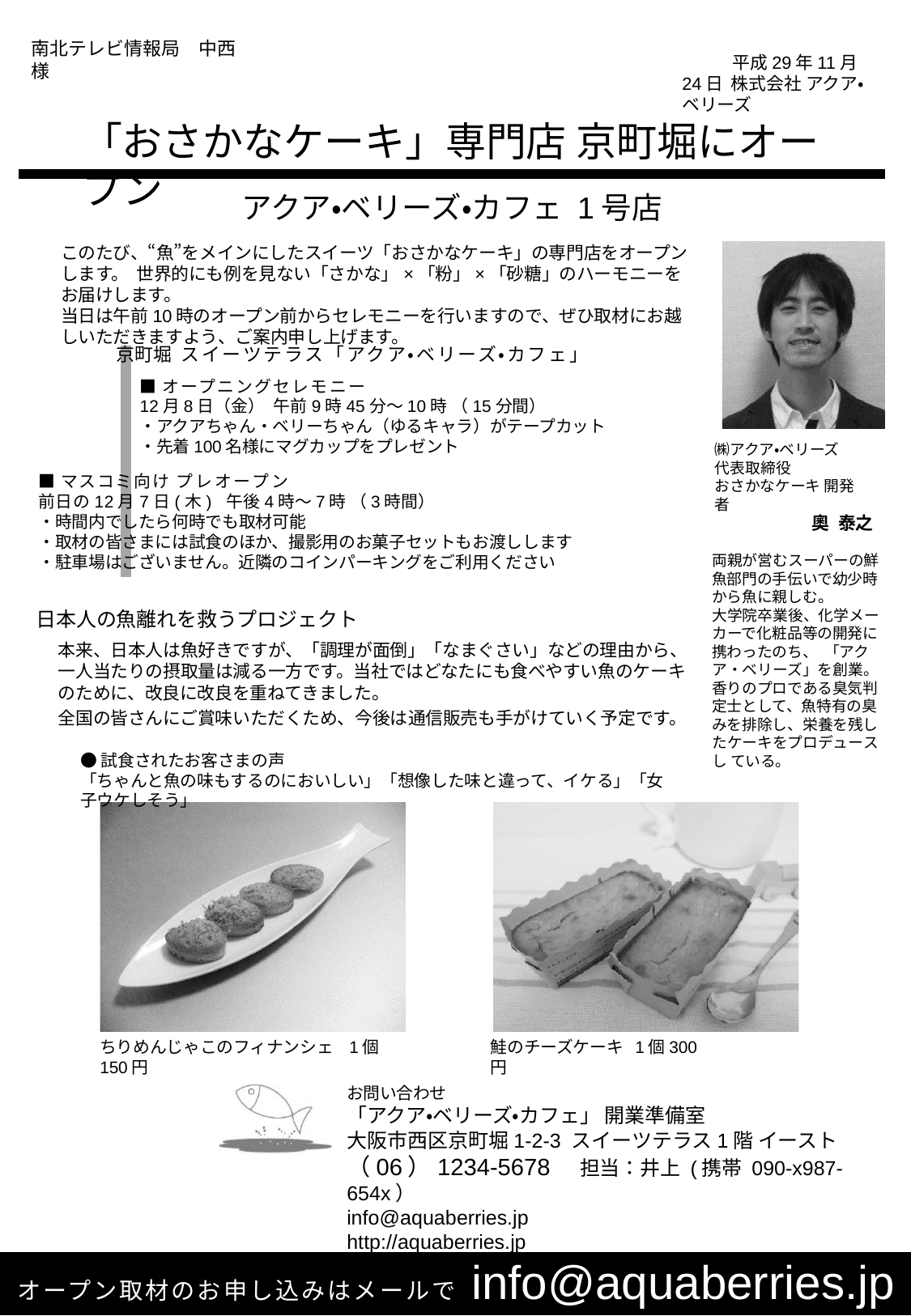

南北テレビ情報局　中西様
平成29年11月24日  株式会社 アクア・ベリーズ
「おさかなケーキ」専門店 京町堀にオープン

アクア・ベリーズ・カフェ 1号店
このたび、“魚”をメインにしたスイーツ「おさかなケーキ」の専門店をオープンします。  世界的にも例を見ない「さかな」×「粉」×「砂糖」のハーモニーをお届けします。
当日は午前10時のオープン前からセレモニーを行いますので、ぜひ取材にお越しいただきますよう、ご案内申し上げます。

京町堀  スイーツテラス「アクア・ベリーズ・カフェ」

■オープニングセレモニー
12月8日（金）  午前9時45分～10時 （15分間）
・アクアちゃん・ベリーちゃん（ゆるキャラ）がテープカット
・先着100名様にマグカップをプレゼント
㈱アクア・ベリーズ
代表取締役
おさかなケーキ 開発者
■マスコミ向け プレオープン
前日の12月7日(木)  午後4時～7時 （3時間）
・時間内でしたら何時でも取材可能
・取材の皆さまには試食のほか、撮影用のお菓子セットもお渡しします
・駐車場はございません。近隣のコインパーキングをご利用ください
奧 泰之
両親が営むスーパーの鮮  魚部門の手伝いで幼少時から魚に親しむ。
大学院卒業後、化学メー  カーで化粧品等の開発に携わったのち、  「アクア・ベリーズ」を創業。 香りのプロである臭気判定士として、魚特有の臭みを排除し、栄養を残したケーキをプロデュースし ている。
日本人の魚離れを救うプロジェクト
本来、日本人は魚好きですが、「調理が面倒」「なまぐさい」などの理由から、一人当たりの摂取量は減る一方です。当社ではどなたにも食べやすい魚のケーキのために、改良に改良を重ねてきました。
全国の皆さんにご賞味いただくため、今後は通信販売も手がけていく予定です。
●試食されたお客さまの声
「ちゃんと魚の味もするのにおいしい」「想像した味と違って、イケる」「女子ウケしそう」
ちりめんじゃこのフィナンシェ   1個150円
鮭のチーズケーキ  1個300円
お問い合わせ
「アクア・ベリーズ・カフェ」 開業準備室
大阪市西区京町堀1-2-3 スイーツテラス1階 イースト
（06）1234-5678　担当：井上 (携帯 090-x987-654x）
info@aquaberries.jp
http://aquaberries.jp
オープン取材のお申し込みはメールで info@aquaberries.jp